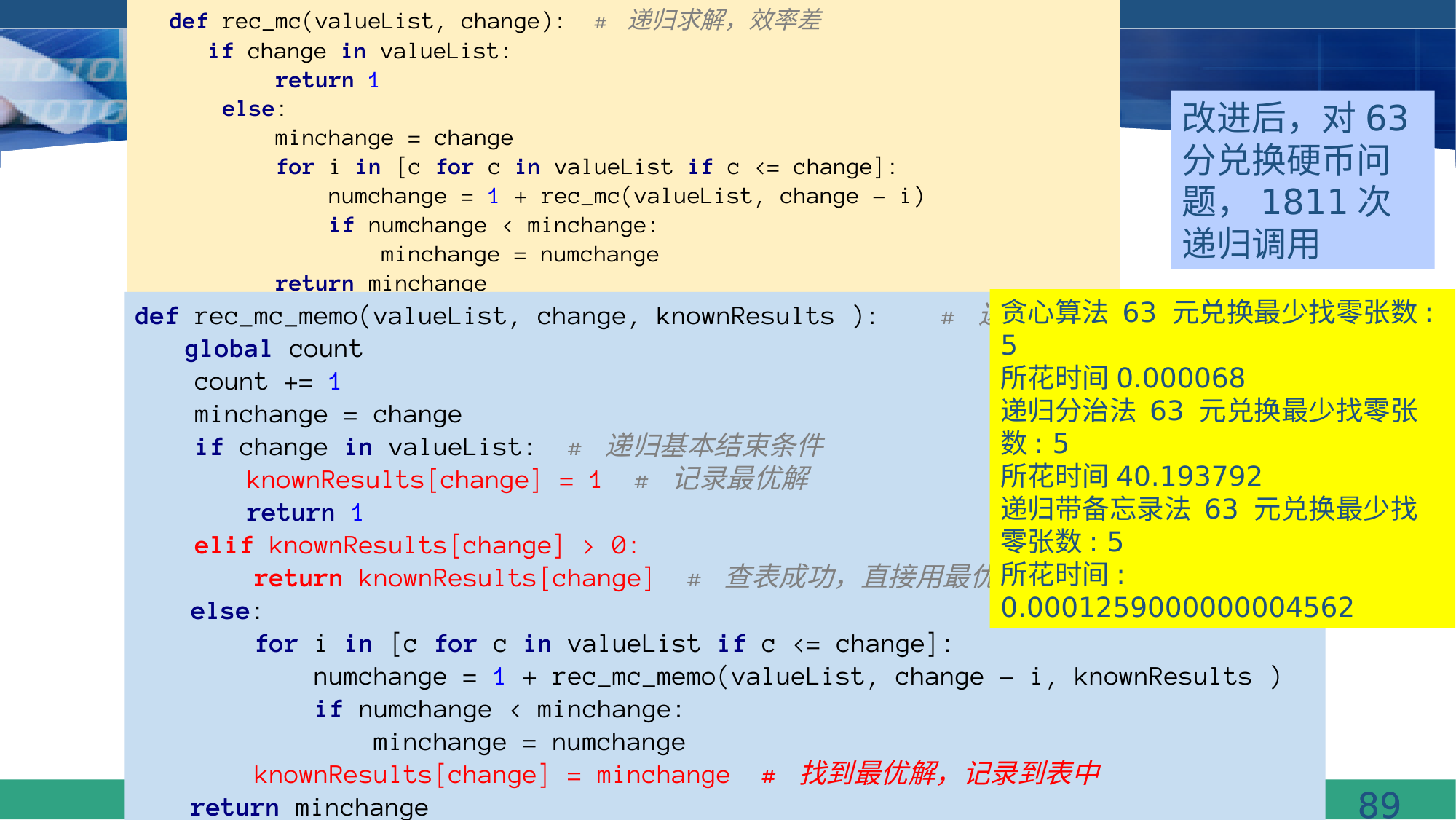

def rec_mc(valueList, change):  # 递归求解，效率差
      if change in valueList:
        return 1
    else:
        minchange = change
        for i in [c for c in valueList if c <= change]:
            numchange = 1 + rec_mc(valueList, change - i)
            if numchange < minchange:
                minchange = numchange
        return minchange
# 递归算法改进代码
改进后，对63分兑换硬币问题，1811次递归调用
def rec_mc_memo(valueList, change, knownResults ):    # 递归，带备忘录
       global count
    count += 1
    minchange = change
    if change in valueList:  # 递归基本结束条件
                 knownResults[change] = 1  # 记录最优解
                 return 1
    elif knownResults[change] > 0:
        return knownResults[change]  # 查表成功，直接用最优解
        else:
        for i in [c for c in valueList if c <= change]:
            numchange = 1 + rec_mc_memo(valueList, change - i, knownResults )
            if numchange < minchange:
                minchange = numchange
        knownResults[change] = minchange  # 找到最优解，记录到表中
        return minchange
贪心算法 63 元兑换最少找零张数: 5
所花时间0.000068
递归分治法 63 元兑换最少找零张数: 5
所花时间40.193792
递归带备忘录法 63 元兑换最少找零张数: 5
所花时间: 0.0001259000000004562